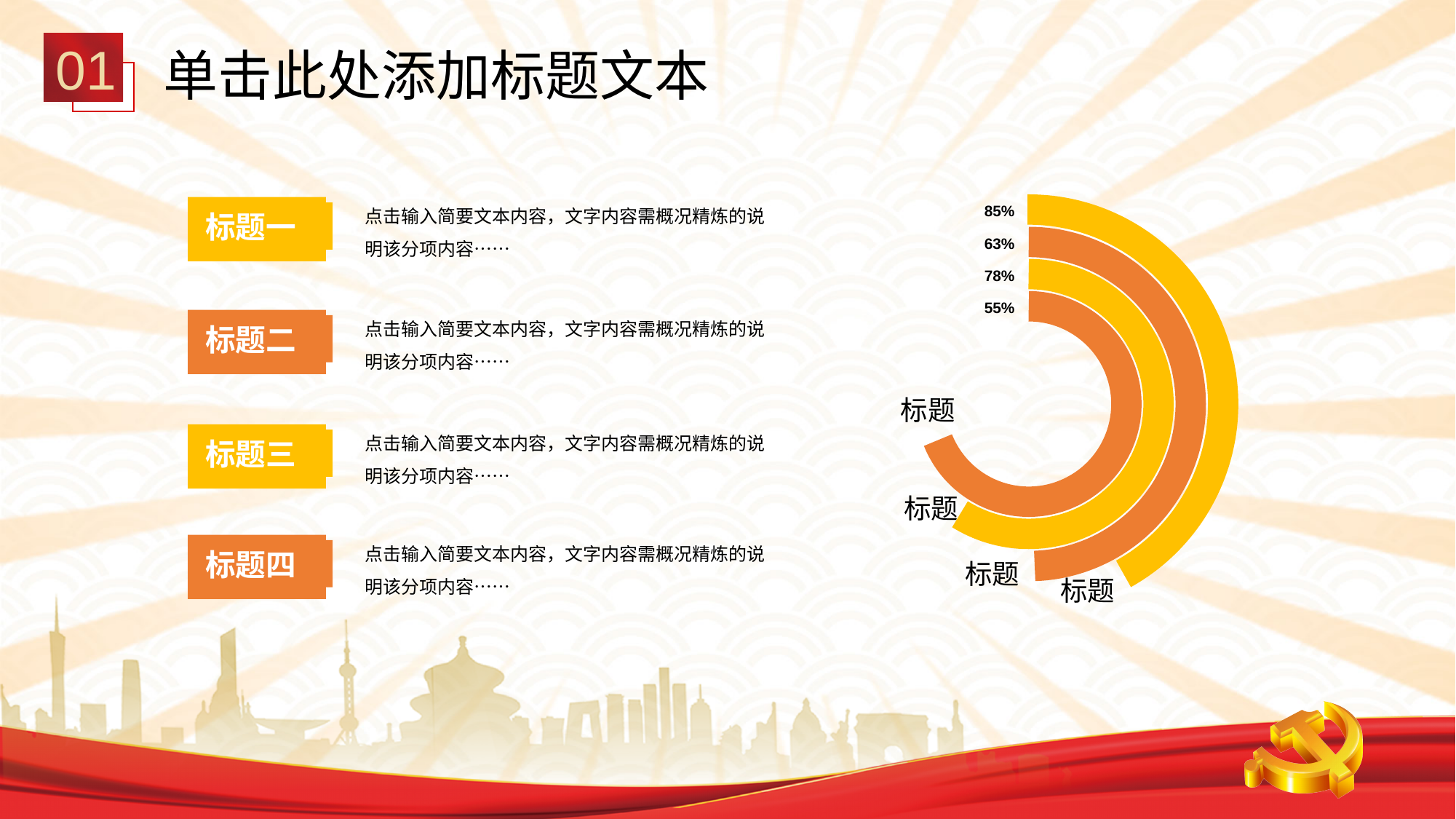

01
单击此处添加标题文本
点击输入简要文本内容，文字内容需概况精炼的说明该分项内容……
85%

标题一

63%

78%

55%
点击输入简要文本内容，文字内容需概况精炼的说明该分项内容……

标题二
标题
点击输入简要文本内容，文字内容需概况精炼的说明该分项内容……

标题三
标题
点击输入简要文本内容，文字内容需概况精炼的说明该分项内容……

标题四
标题
标题